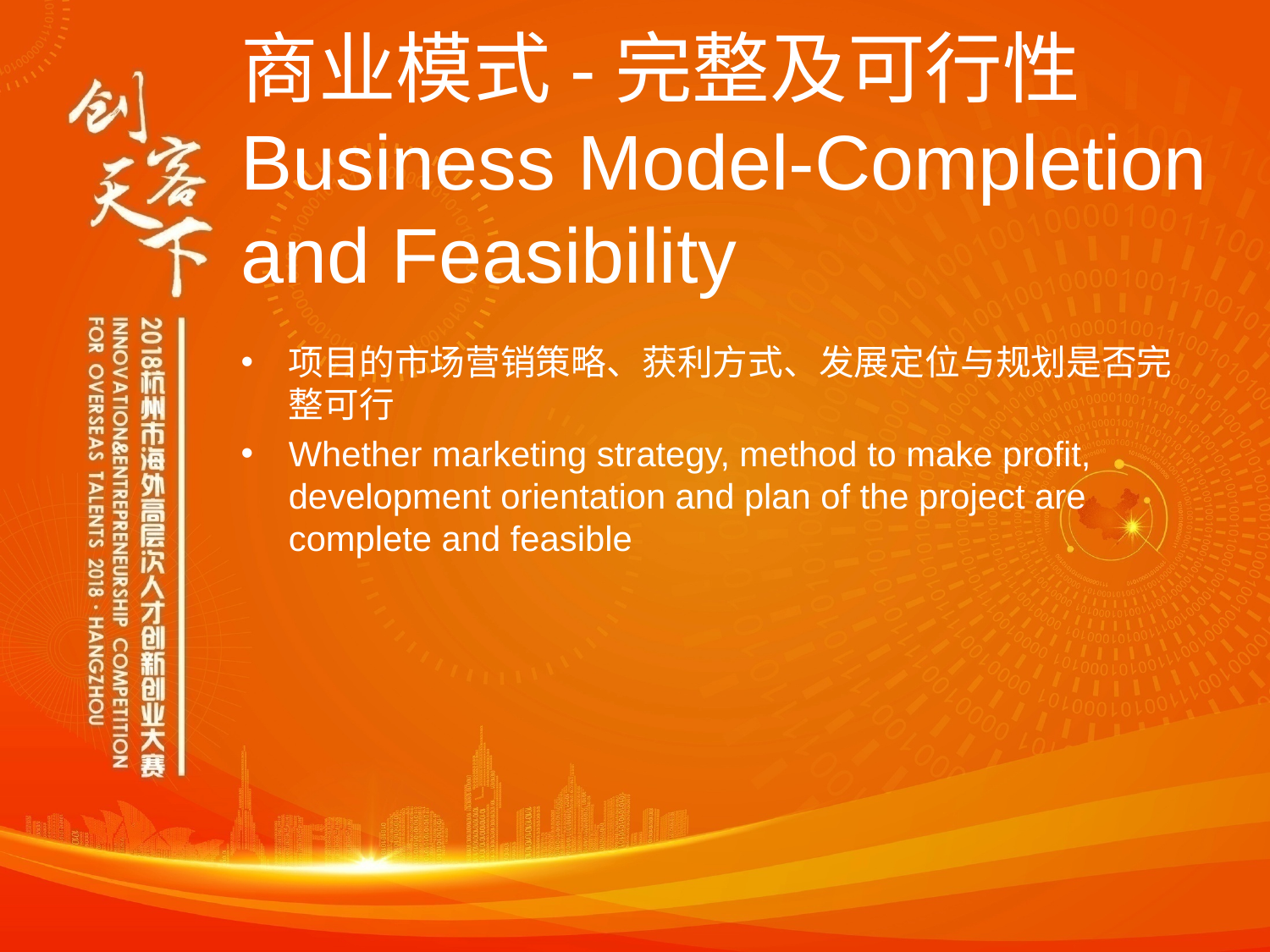

# 商业模式-完整及可行性 Business Model-Completion and Feasibility
项目的市场营销策略、获利方式、发展定位与规划是否完整可行
Whether marketing strategy, method to make profit, development orientation and plan of the project are complete and feasible